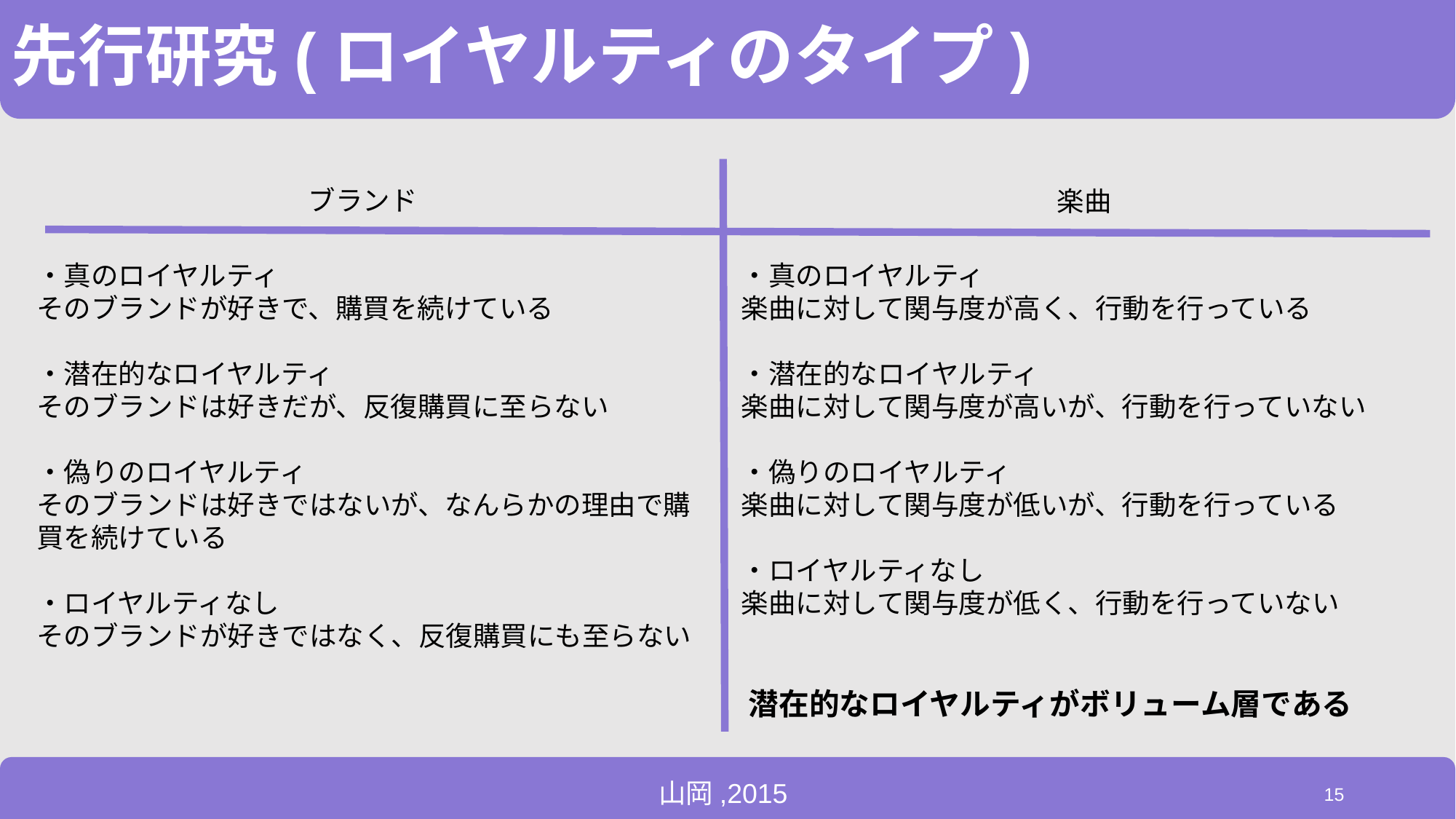

# 先行研究(ロイヤルティのタイプ)
ブランド
楽曲
・真のロイヤルティ
そのブランドが好きで、購買を続けている

・潜在的なロイヤルティ
そのブランドは好きだが、反復購買に至らない

・偽りのロイヤルティ
そのブランドは好きではないが、なんらかの理由で購買を続けている

・ロイヤルティなし
そのブランドが好きではなく、反復購買にも至らない

・真のロイヤルティ
楽曲に対して関与度が高く、行動を行っている

・潜在的なロイヤルティ
楽曲に対して関与度が高いが、行動を行っていない

・偽りのロイヤルティ
楽曲に対して関与度が低いが、行動を行っている

・ロイヤルティなし
楽曲に対して関与度が低く、行動を行っていない
潜在的なロイヤルティがボリューム層である
山岡,2015
15